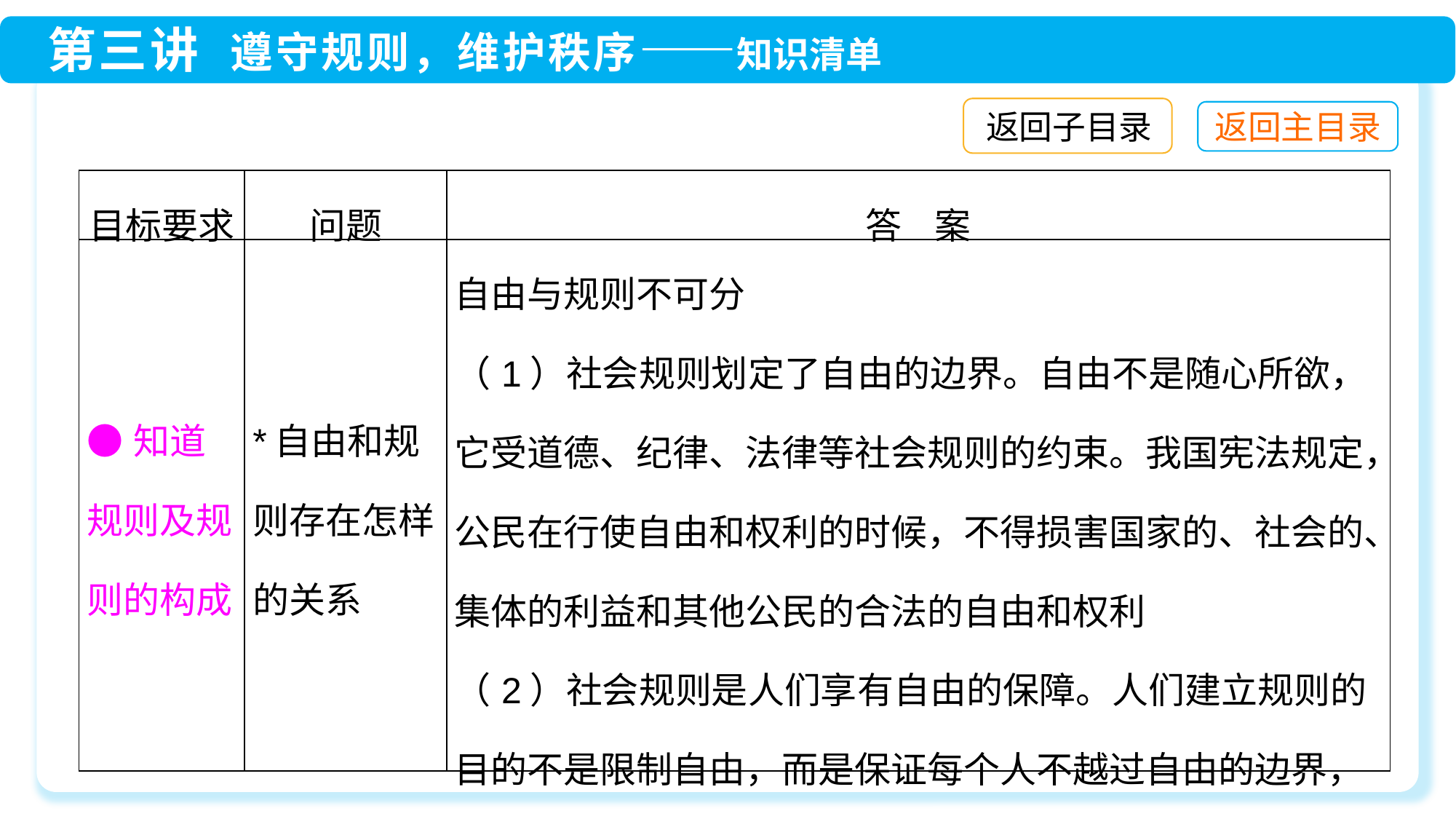

返回子目录
| 目标要求 | 问题 | 答 案 |
| --- | --- | --- |
| ●知道规则及规则的构成 | \*自由和规则存在怎样的关系 | 自由与规则不可分 （1）社会规则划定了自由的边界。自由不是随心所欲，它受道德、纪律、法律等社会规则的约束。我国宪法规定，公民在行使自由和权利的时候，不得损害国家的、社会的、集体的利益和其他公民的合法的自由和权利 （2）社会规则是人们享有自由的保障。人们建立规则的目的不是限制自由，而是保证每个人不越过自由的边界，促进社会有序运行 |